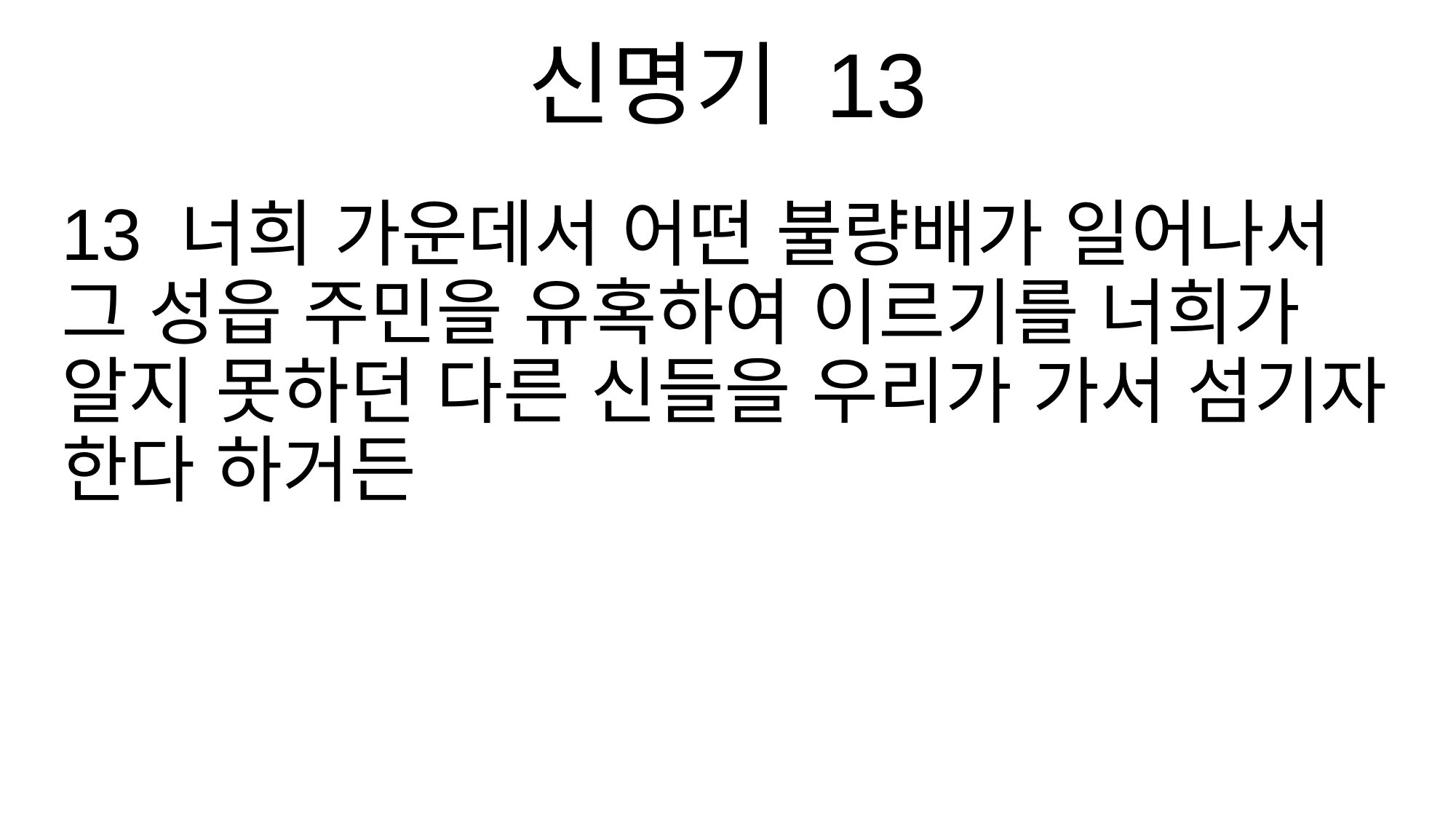

신명기 13
13 너희 가운데서 어떤 불량배가 일어나서 그 성읍 주민을 유혹하여 이르기를 너희가 알지 못하던 다른 신들을 우리가 가서 섬기자 한다 하거든